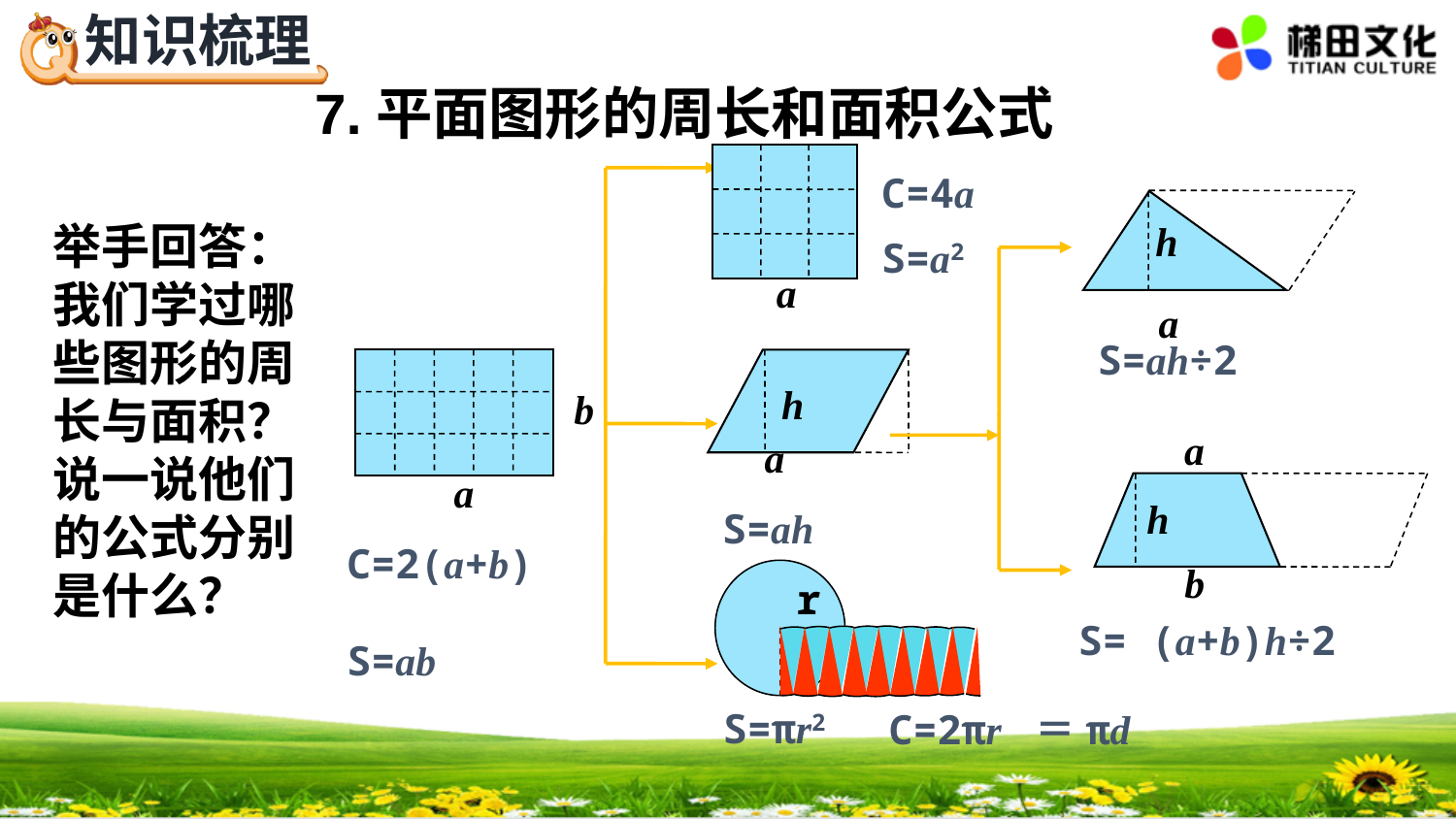

7.平面图形的周长和面积公式

a
C=4a
S=ɑ2

h
a
举手回答：我们学过哪些图形的周长与面积？说一说他们的公式分别是什么？

S=ɑh÷2

h
a

b

a
a

h
b

S=ɑh
C=2(ɑ+b)
S=ab

r

S= (ɑ+b)h÷2
S=πr2
C=2πr ＝πd